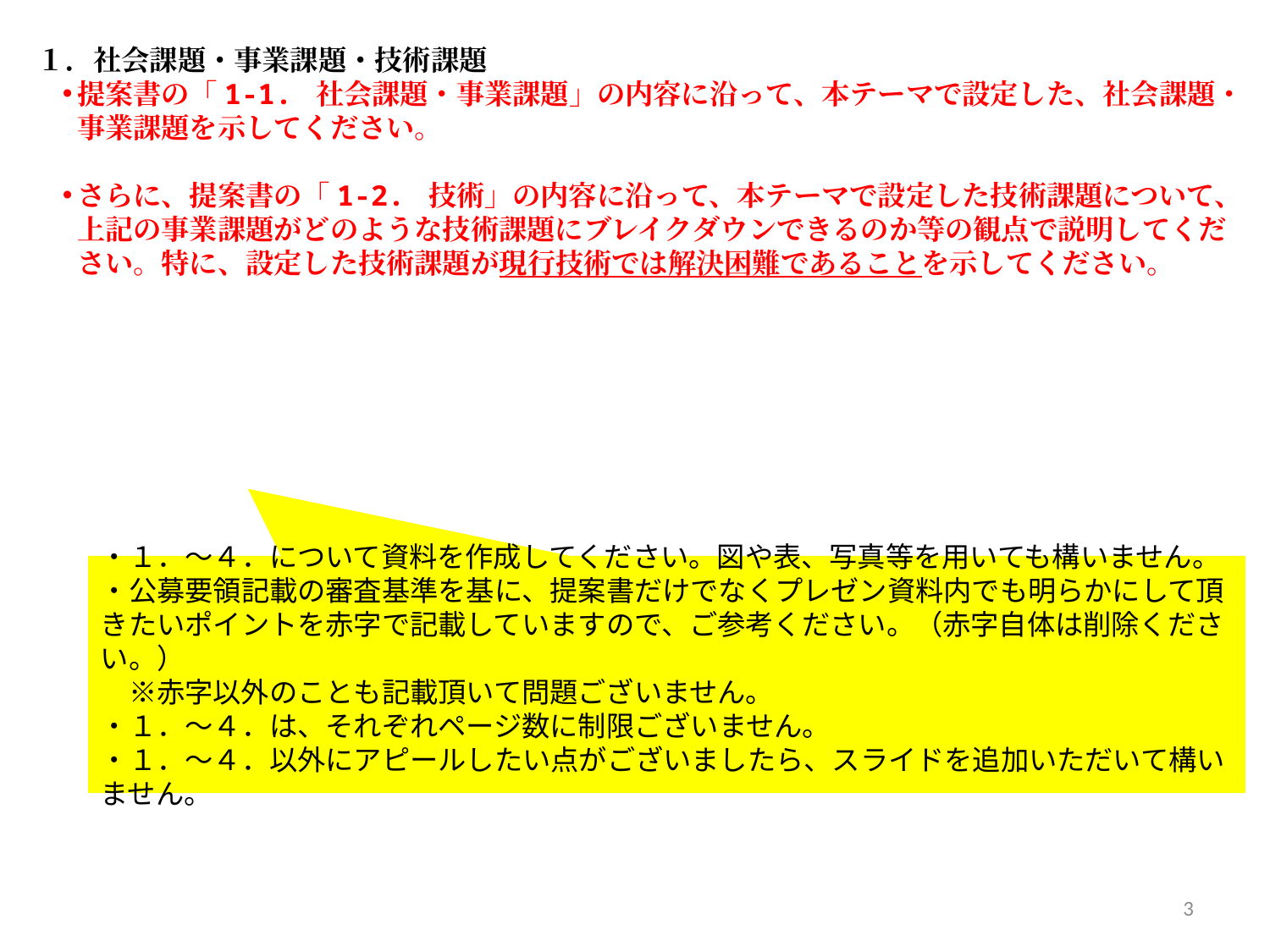

１．社会課題・事業課題・技術課題
提案書の「1-1. 社会課題・事業課題」の内容に沿って、本テーマで設定した、社会課題・事業課題を示してください。

さらに、提案書の「1-2. 技術」の内容に沿って、本テーマで設定した技術課題について、上記の事業課題がどのような技術課題にブレイクダウンできるのか等の観点で説明してください。特に、設定した技術課題が現行技術では解決困難であることを示してください。

・１．～４．について資料を作成してください。図や表、写真等を用いても構いません。
・公募要領記載の審査基準を基に、提案書だけでなくプレゼン資料内でも明らかにして頂きたいポイントを赤字で記載していますので、ご参考ください。（赤字自体は削除ください。）
　※赤字以外のことも記載頂いて問題ございません。
・１．～４．は、それぞれページ数に制限ございません。
・１．～４．以外にアピールしたい点がございましたら、スライドを追加いただいて構いません。
3